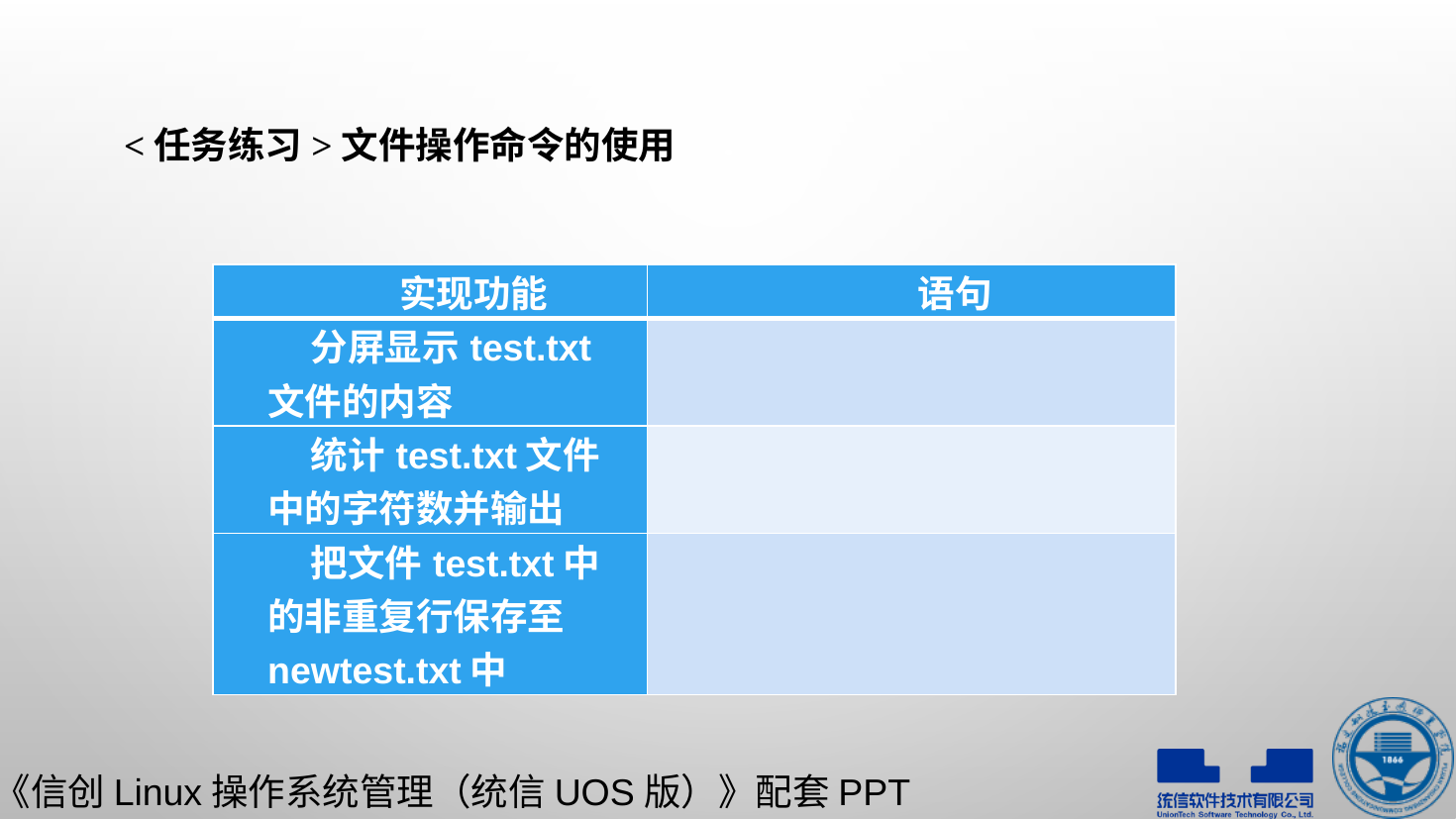

# <任务练习>文件操作命令的使用
| 实现功能 | 语句 |
| --- | --- |
| 分屏显示test.txt文件的内容 |  |
| 统计test.txt文件中的字符数并输出 |  |
| 把文件test.txt中的非重复行保存至newtest.txt中 |  |